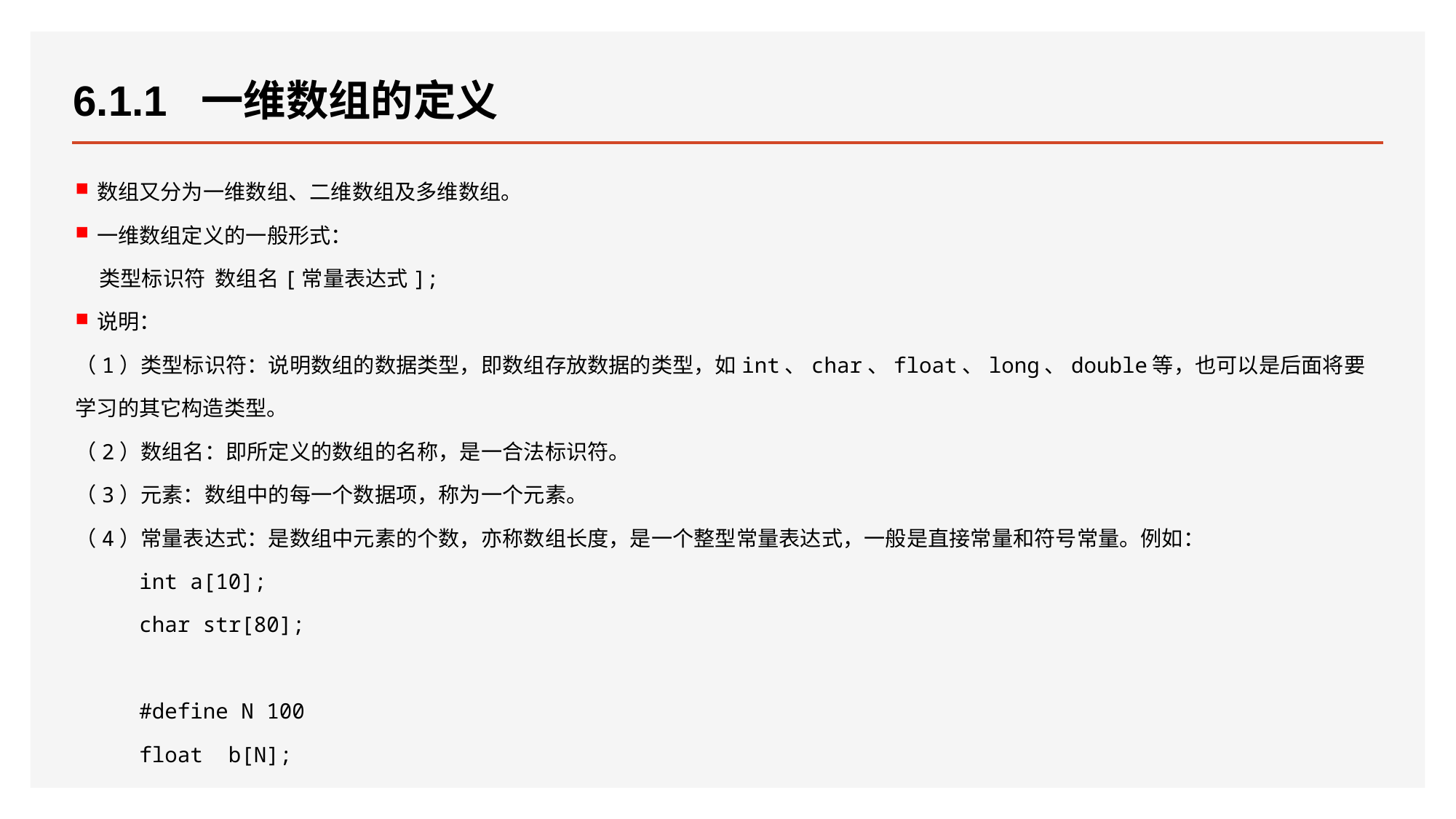

# 6.1.1  一维数组的定义
数组又分为一维数组、二维数组及多维数组。
一维数组定义的一般形式：
    类型标识符  数组名[常量表达式];
说明：
（1）类型标识符：说明数组的数据类型，即数组存放数据的类型，如int、char、float、long、double等，也可以是后面将要学习的其它构造类型。
（2）数组名：即所定义的数组的名称，是一合法标识符。
（3）元素：数组中的每一个数据项，称为一个元素。
（4）常量表达式：是数组中元素的个数，亦称数组长度，是一个整型常量表达式，一般是直接常量和符号常量。例如：
int a[10];
char str[80];

#define N 100
float  b[N];